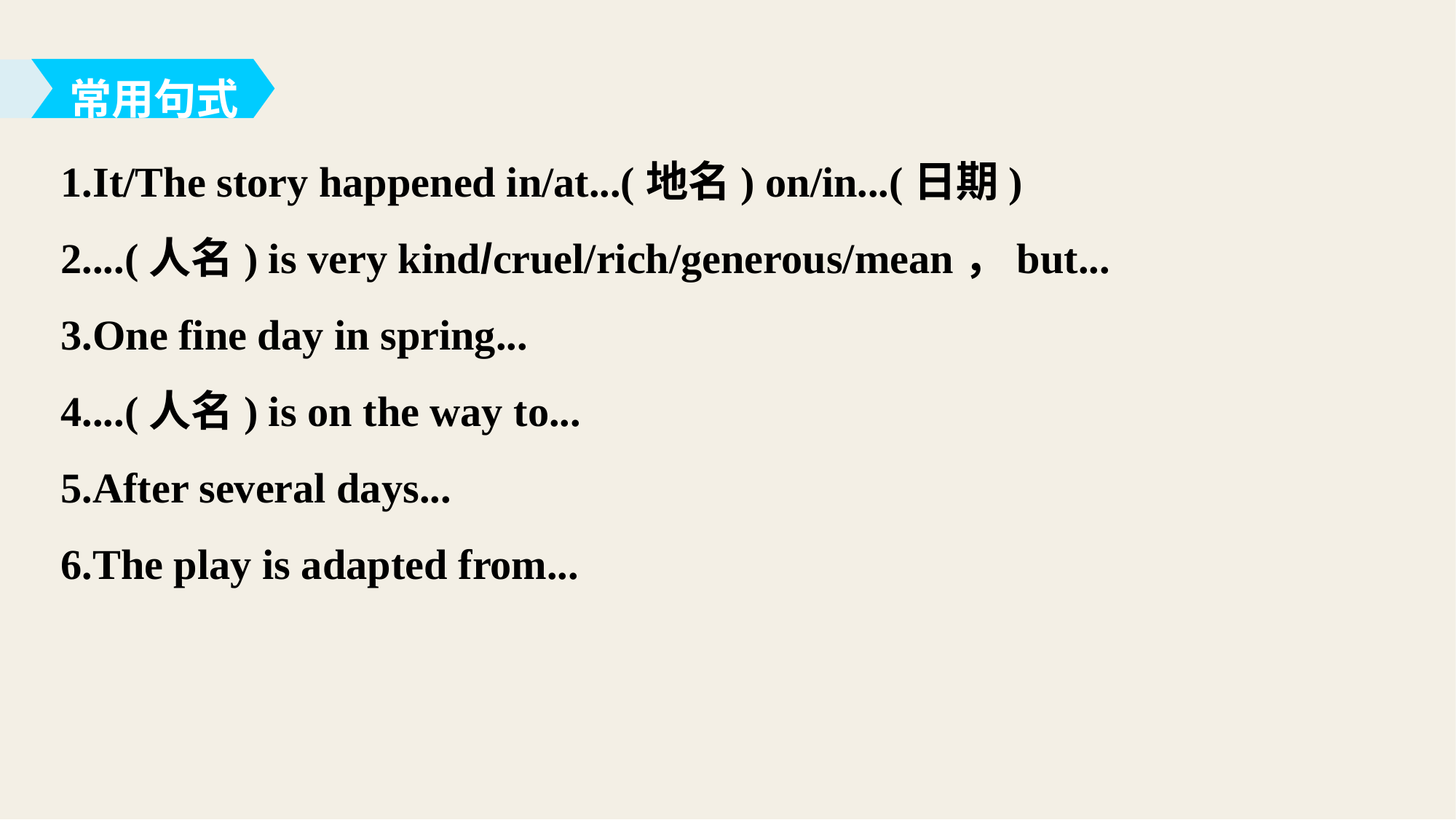

常用句式

1.It/The story happened in/at...(地名) on/in...(日期)
2....(人名) is very kind/cruel/rich/generous/mean，but...
3.One fine day in spring...
4....(人名) is on the way to...
5.After several days...
6.The play is adapted from...